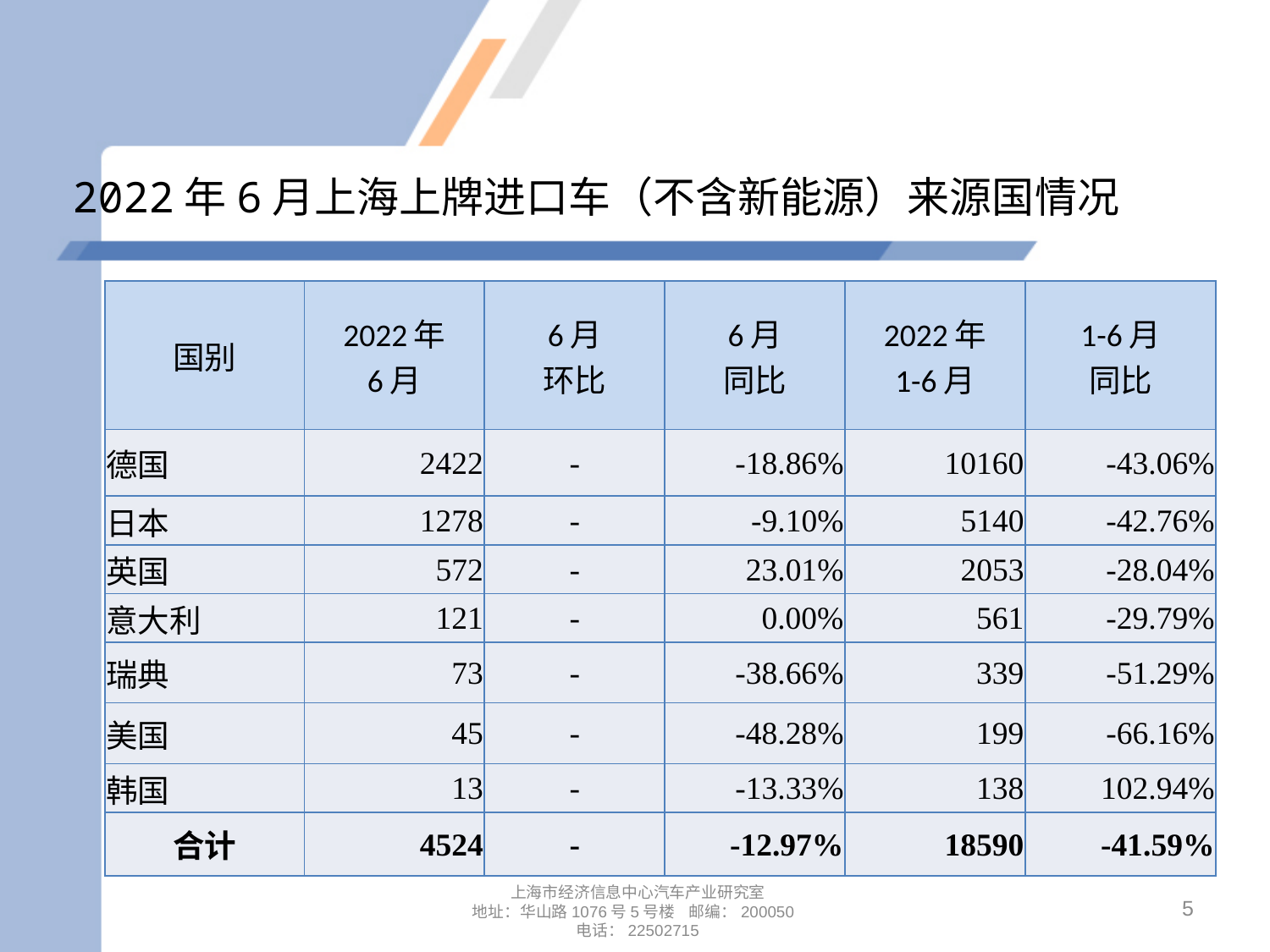

# 2022年6月上海上牌进口车（不含新能源）来源国情况
| 国别 | 2022年 6月 | 6月 环比 | 6月 同比 | 2022年 1-6月 | 1-6月 同比 |
| --- | --- | --- | --- | --- | --- |
| 德国 | 2422 | - | -18.86% | 10160 | -43.06% |
| 日本 | 1278 | - | -9.10% | 5140 | -42.76% |
| 英国 | 572 | - | 23.01% | 2053 | -28.04% |
| 意大利 | 121 | - | 0.00% | 561 | -29.79% |
| 瑞典 | 73 | - | -38.66% | 339 | -51.29% |
| 美国 | 45 | - | -48.28% | 199 | -66.16% |
| 韩国 | 13 | - | -13.33% | 138 | 102.94% |
| 合计 | 4524 | - | -12.97% | 18590 | -41.59% |

5
上海市经济信息中心汽车产业研究室
地址：华山路1076号5号楼    邮编：200050
电话：22502715